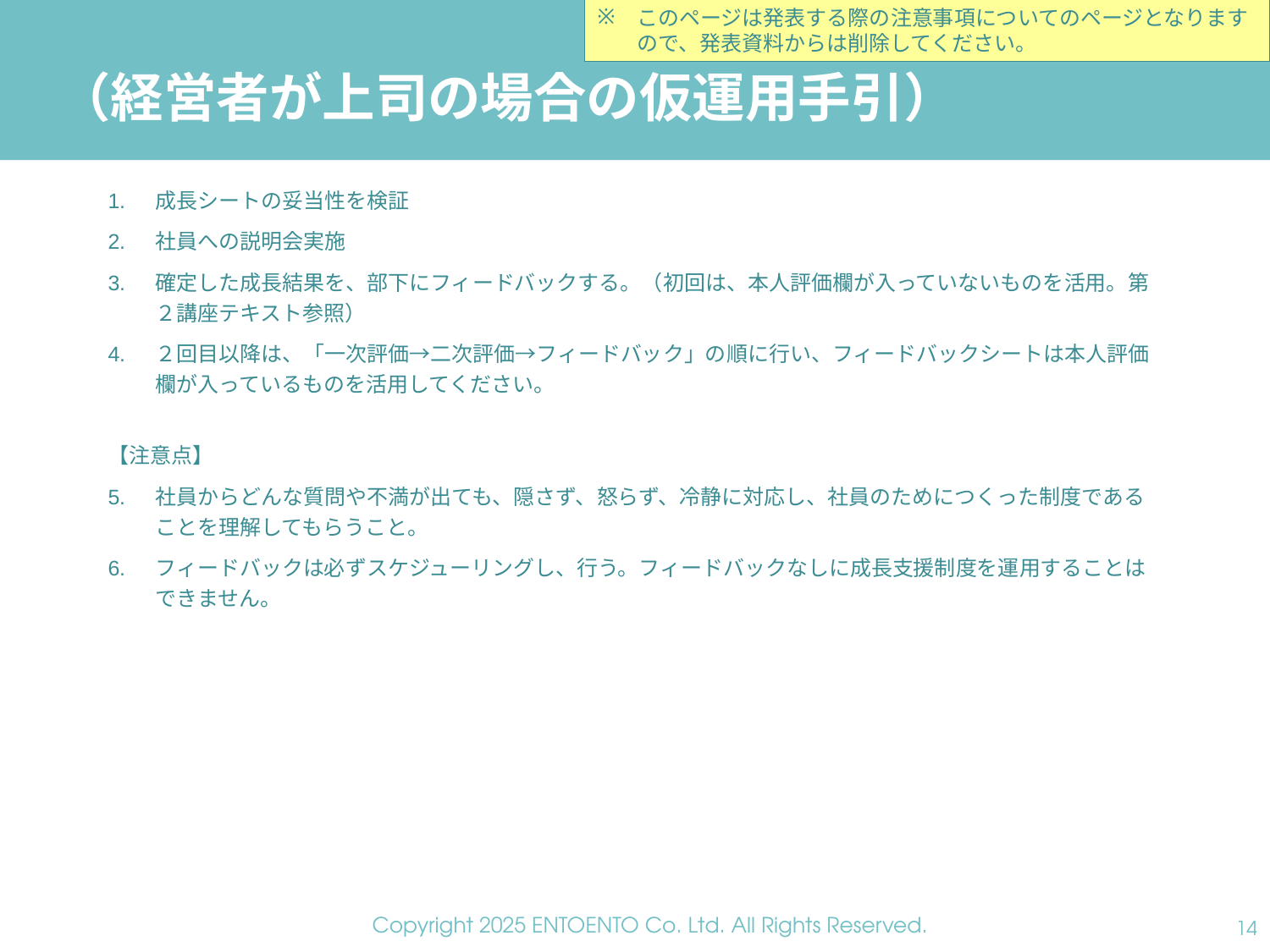

このページは発表する際の注意事項についてのページとなりますので、発表資料からは削除してください。
# （経営者が上司の場合の仮運用手引）
成長シートの妥当性を検証
社員への説明会実施
確定した成長結果を、部下にフィードバックする。（初回は、本人評価欄が入っていないものを活用。第２講座テキスト参照）
２回目以降は、「一次評価→二次評価→フィードバック」の順に行い、フィードバックシートは本人評価欄が入っているものを活用してください。

【注意点】
社員からどんな質問や不満が出ても、隠さず、怒らず、冷静に対応し、社員のためにつくった制度であることを理解してもらうこと。
フィードバックは必ずスケジューリングし、行う。フィードバックなしに成長支援制度を運用することはできません。
Copyright 2025 ENTOENTO Co. Ltd. All Rights Reserved.
14